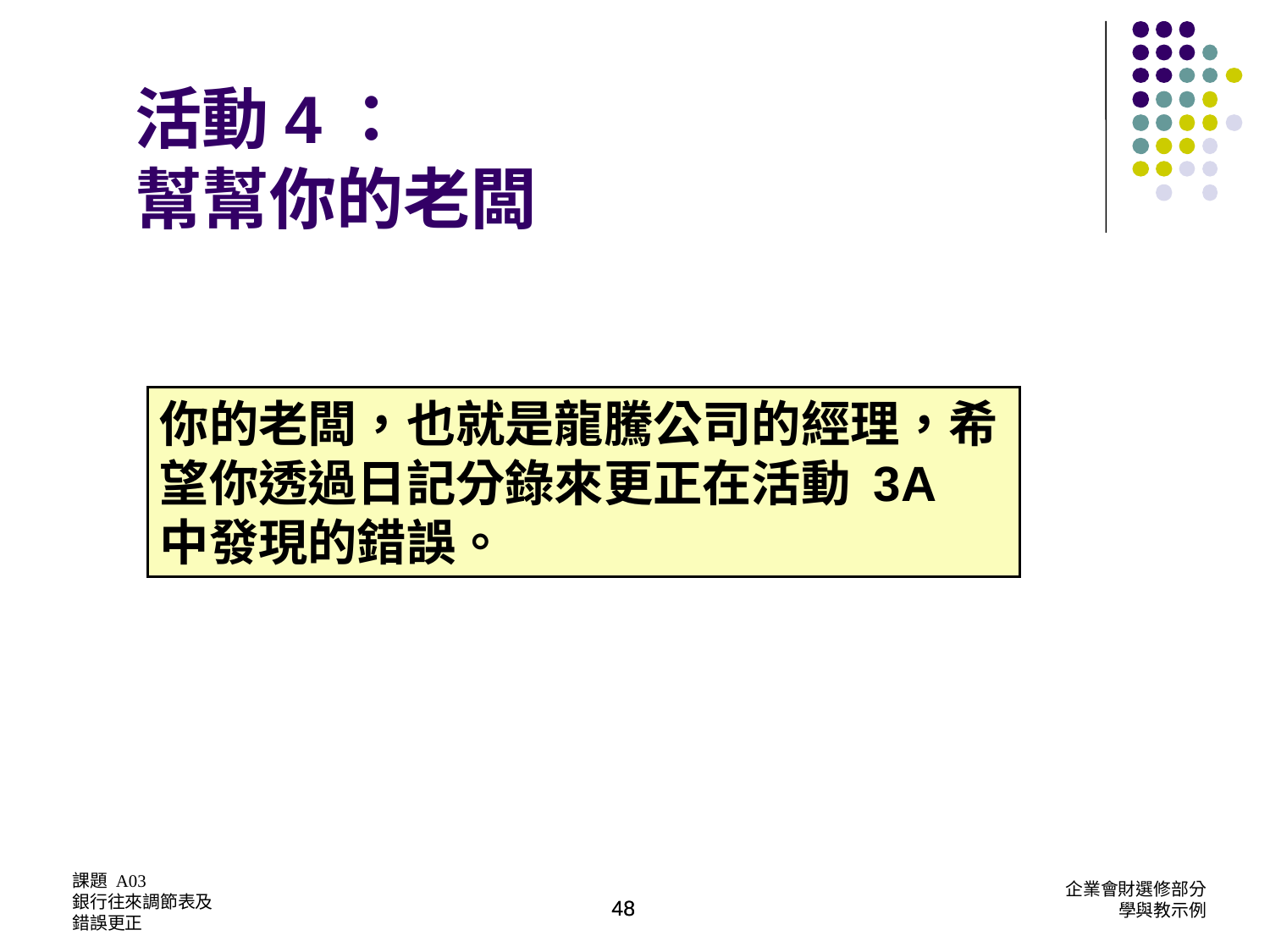

活動4：
幫幫你的老闆
你的老闆，也就是龍騰公司的經理，希望你透過日記分錄來更正在活動 3A 中發現的錯誤。

48

48